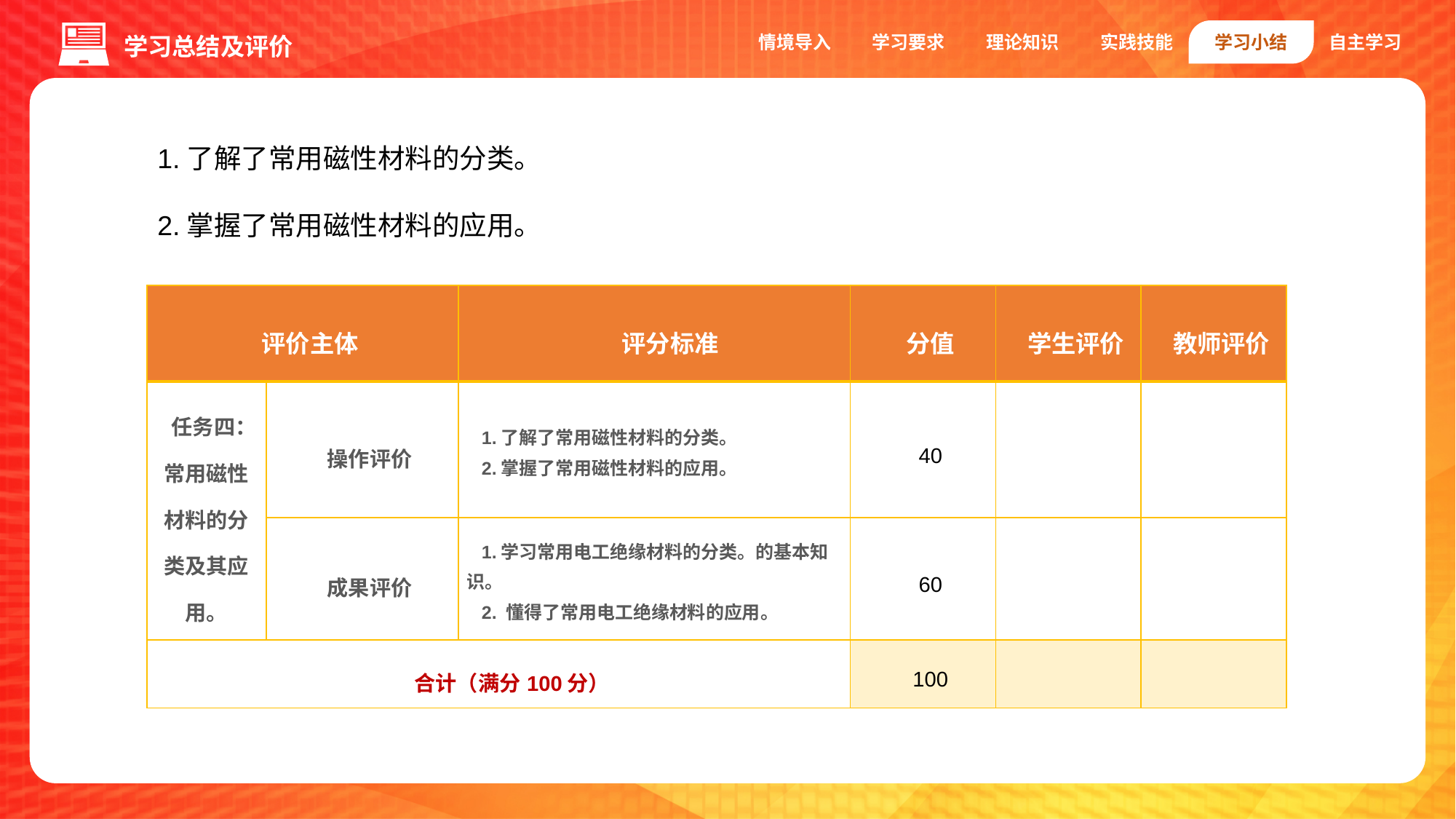

情境导入
学习要求
理论知识
实践技能
学习小结
自主学习

学习总结及评价
1.了解了常用磁性材料的分类。
2.掌握了常用磁性材料的应用。
| 评价主体 |  | 评分标准 | 分值 | 学生评价 | 教师评价 |
| --- | --- | --- | --- | --- | --- |
| 任务四：常用磁性材料的分类及其应用。 | 操作评价 | 1.了解了常用磁性材料的分类。 2.掌握了常用磁性材料的应用。 | 40 |  |  |
|  | 成果评价 | 1.学习常用电工绝缘材料的分类。的基本知识。 2. 懂得了常用电工绝缘材料的应用。 | 60 |  |  |
| 合计（满分100分） |  |  | 100 |  |  |